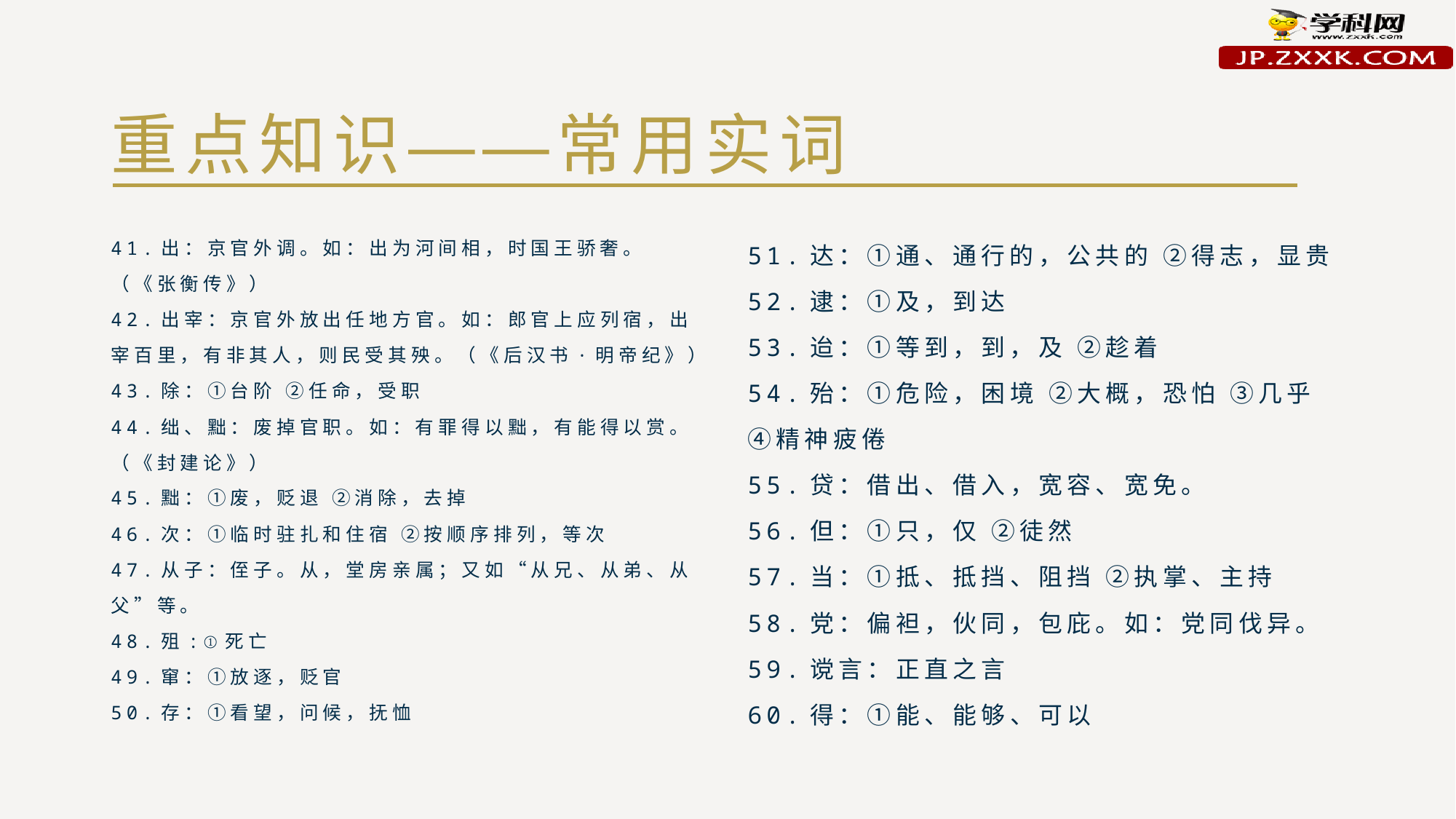

# 重点知识——常用实词
41.出：京官外调。如：出为河间相，时国王骄奢。（《张衡传》）
42.出宰：京官外放出任地方官。如：郎官上应列宿，出宰百里，有非其人，则民受其殃。（《后汉书·明帝纪》）
43.除：①台阶 ②任命，受职
44.绌、黜：废掉官职。如：有罪得以黜，有能得以赏。（《封建论》）
45.黜：①废，贬退 ②消除，去掉
46.次：①临时驻扎和住宿 ②按顺序排列，等次
47.从子：侄子。从，堂房亲属；又如“从兄、从弟、从父”等。
48.殂:①死亡
49.窜：①放逐，贬官
50.存：①看望，问候，抚恤
51.达：①通、通行的，公共的 ②得志，显贵
52.逮：①及，到达
53.迨：①等到，到，及 ②趁着
54.殆：①危险，困境 ②大概，恐怕 ③几乎 ④精神疲倦
55.贷：借出、借入，宽容、宽免。
56.但：①只，仅 ②徒然
57.当：①抵、抵挡、阻挡 ②执掌、主持
58.党：偏袒，伙同，包庇。如：党同伐异。
59.谠言：正直之言
60.得：①能、能够、可以